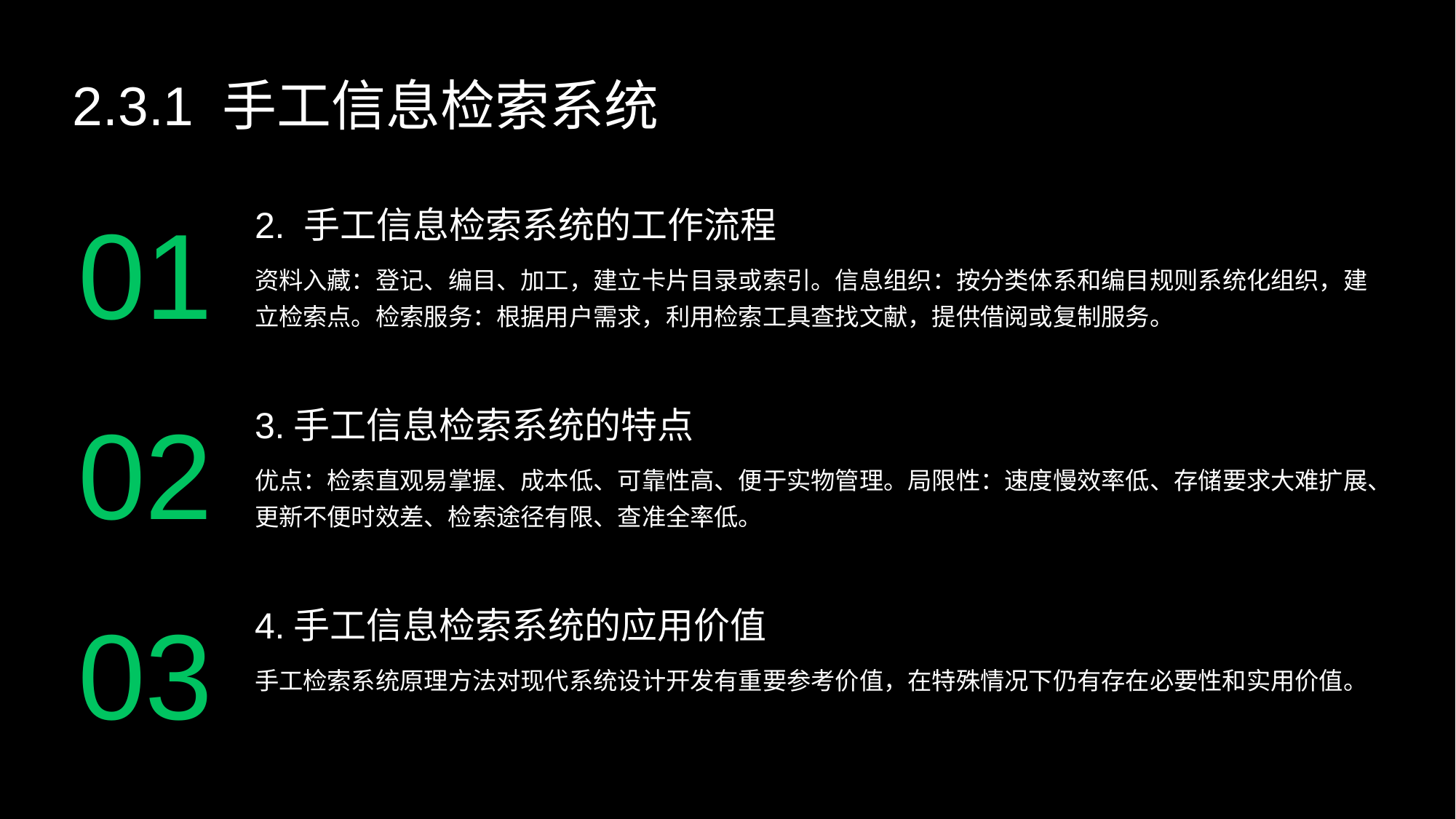

2.3.1 手工信息检索系统
2. 手工信息检索系统的工作流程
01
资料入藏：登记、编目、加工，建立卡片目录或索引。信息组织：按分类体系和编目规则系统化组织，建立检索点。检索服务：根据用户需求，利用检索工具查找文献，提供借阅或复制服务。
3.手工信息检索系统的特点
02
优点：检索直观易掌握、成本低、可靠性高、便于实物管理。局限性：速度慢效率低、存储要求大难扩展、更新不便时效差、检索途径有限、查准全率低。
4.手工信息检索系统的应用价值
03
手工检索系统原理方法对现代系统设计开发有重要参考价值，在特殊情况下仍有存在必要性和实用价值。